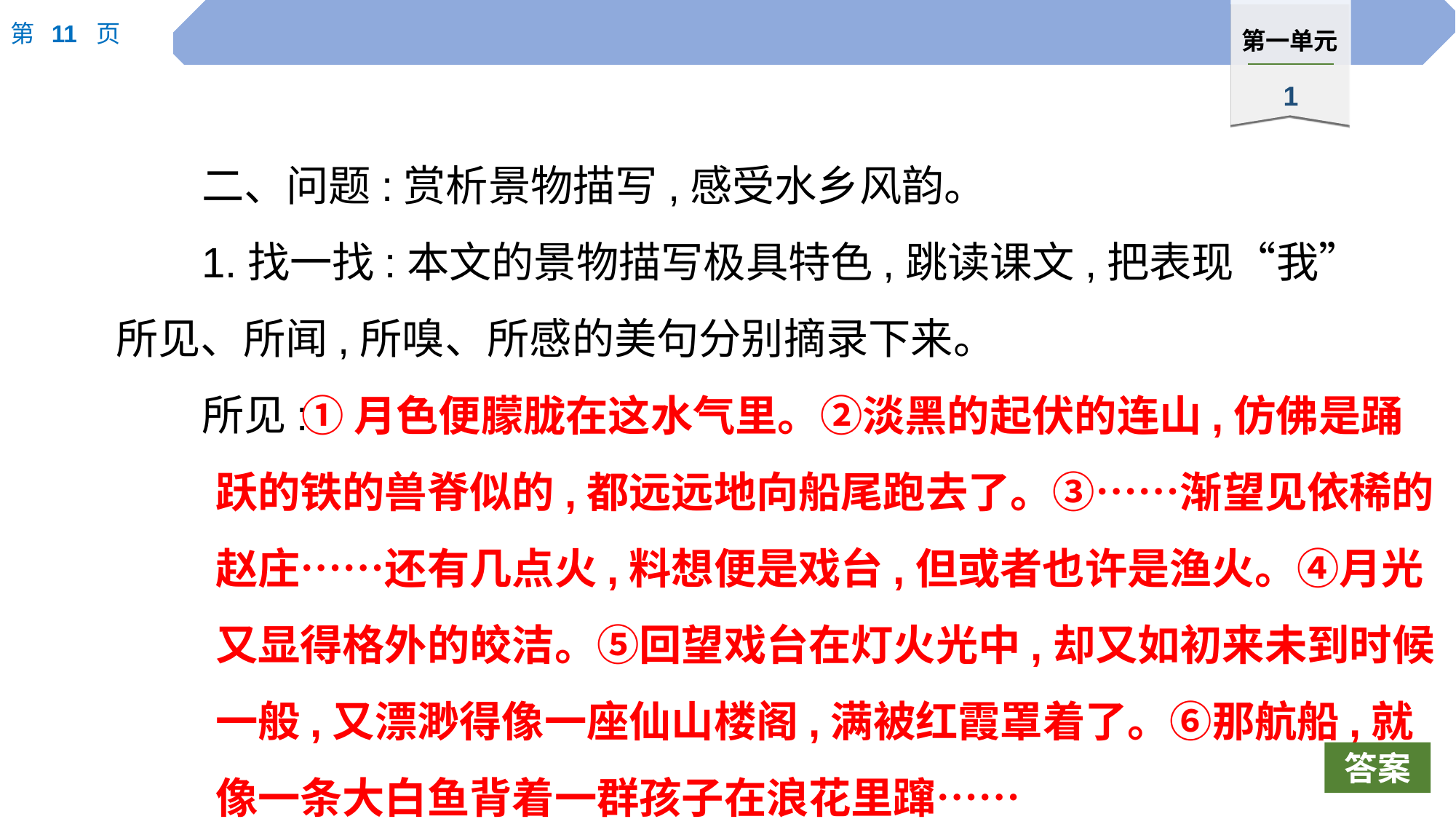

二、问题:赏析景物描写,感受水乡风韵。
1.找一找:本文的景物描写极具特色,跳读课文,把表现“我”所见、所闻,所嗅、所感的美句分别摘录下来。
所见:
①月色便朦胧在这水气里。②淡黑的起伏的连山,仿佛是踊跃的铁的兽脊似的,都远远地向船尾跑去了。③……渐望见依稀的赵庄……还有几点火,料想便是戏台,但或者也许是渔火。④月光又显得格外的皎洁。⑤回望戏台在灯火光中,却又如初来未到时候一般,又漂渺得像一座仙山楼阁,满被红霞罩着了。⑥那航船,就像一条大白鱼背着一群孩子在浪花里蹿……
答案